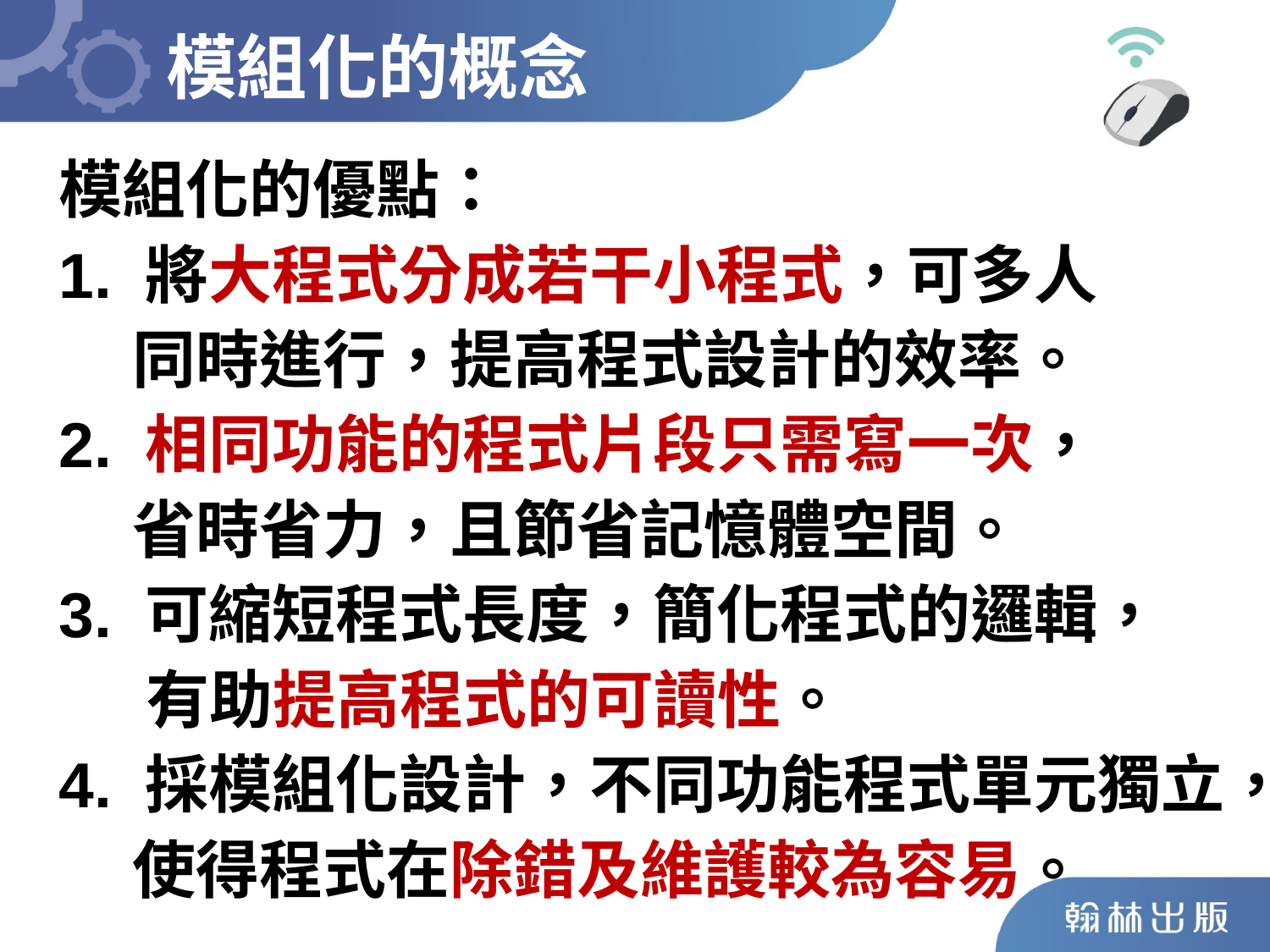

模組化的概念
模組化的優點：
1. 將大程式分成若干小程式，可多人
    同時進行，提高程式設計的效率。
2. 相同功能的程式片段只需寫一次，
    省時省力，且節省記憶體空間。
3. 可縮短程式長度，簡化程式的邏輯，
     有助提高程式的可讀性。
4. 採模組化設計，不同功能程式單元獨立，
    使得程式在除錯及維護較為容易。